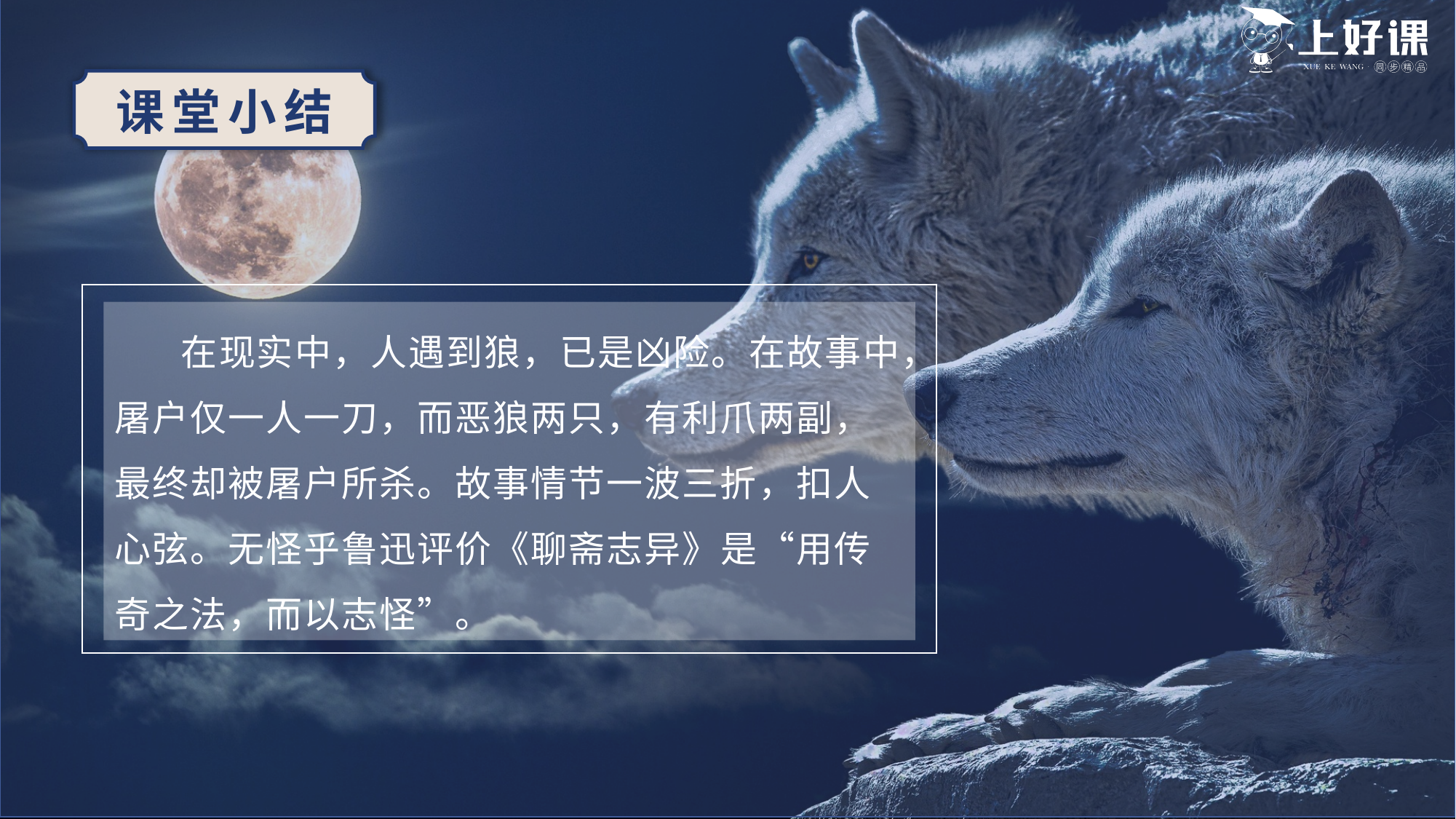

课堂小结

      在现实中，人遇到狼，已是凶险。在故事中，屠户仅一人一刀，而恶狼两只，有利爪两副，最终却被屠户所杀。故事情节一波三折，扣人心弦。无怪乎鲁迅评价《聊斋志异》是“用传奇之法，而以志怪”。